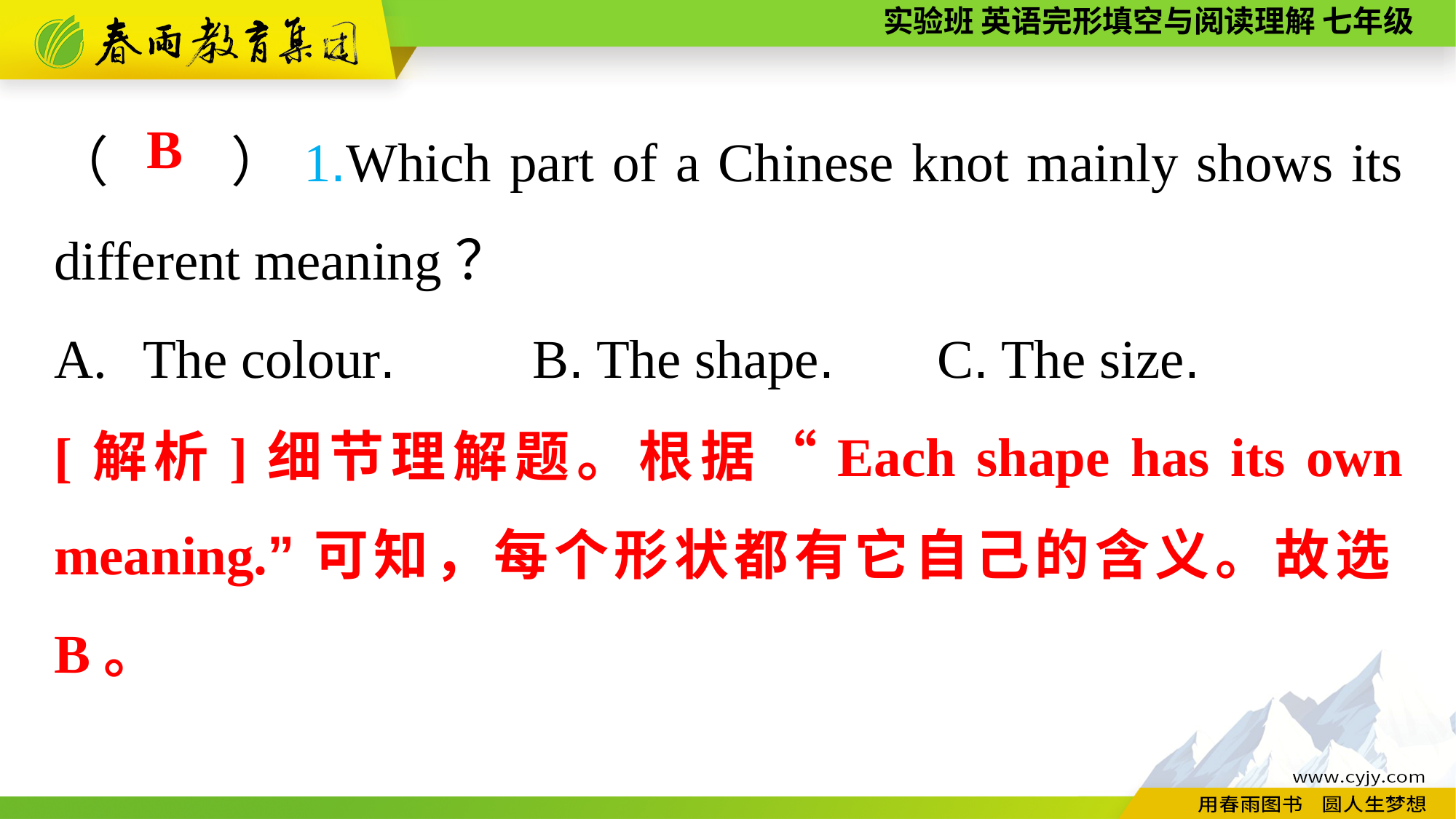

（　　）1.Which part of a Chinese knot mainly shows its different meaning？
The colour.          B. The shape.	       C. The size.
B
[解析]细节理解题。根据“Each shape has its own meaning.”可知，每个形状都有它自己的含义。故选B。